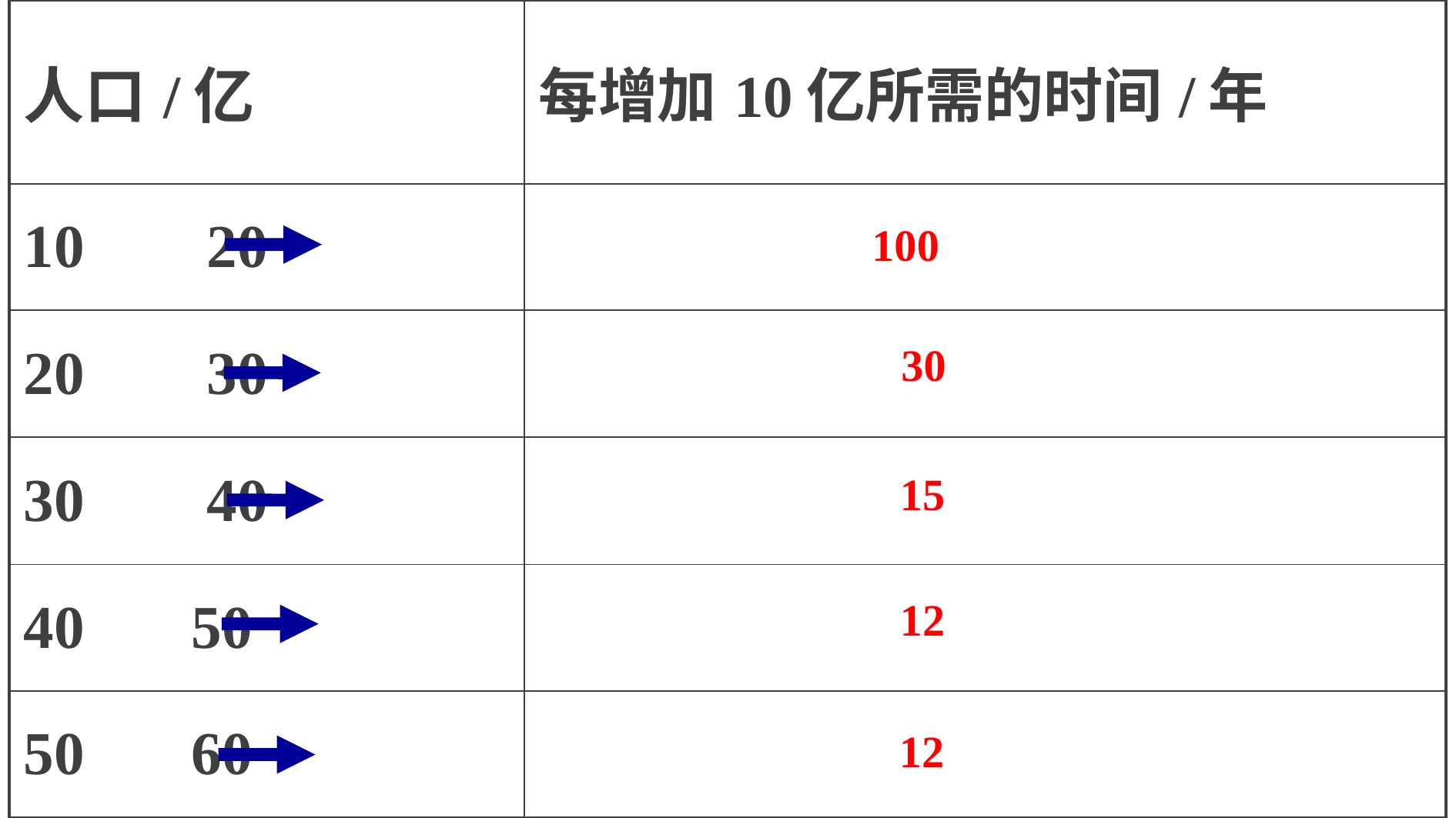

| 人口/亿 | 每增加10亿所需的时间/年 |
| --- | --- |
| 10 20 |  |
| 20 30 |  |
| 30 40 |  |
| 40 50 |  |
| 50 60 |  |
100

30

15

12

12